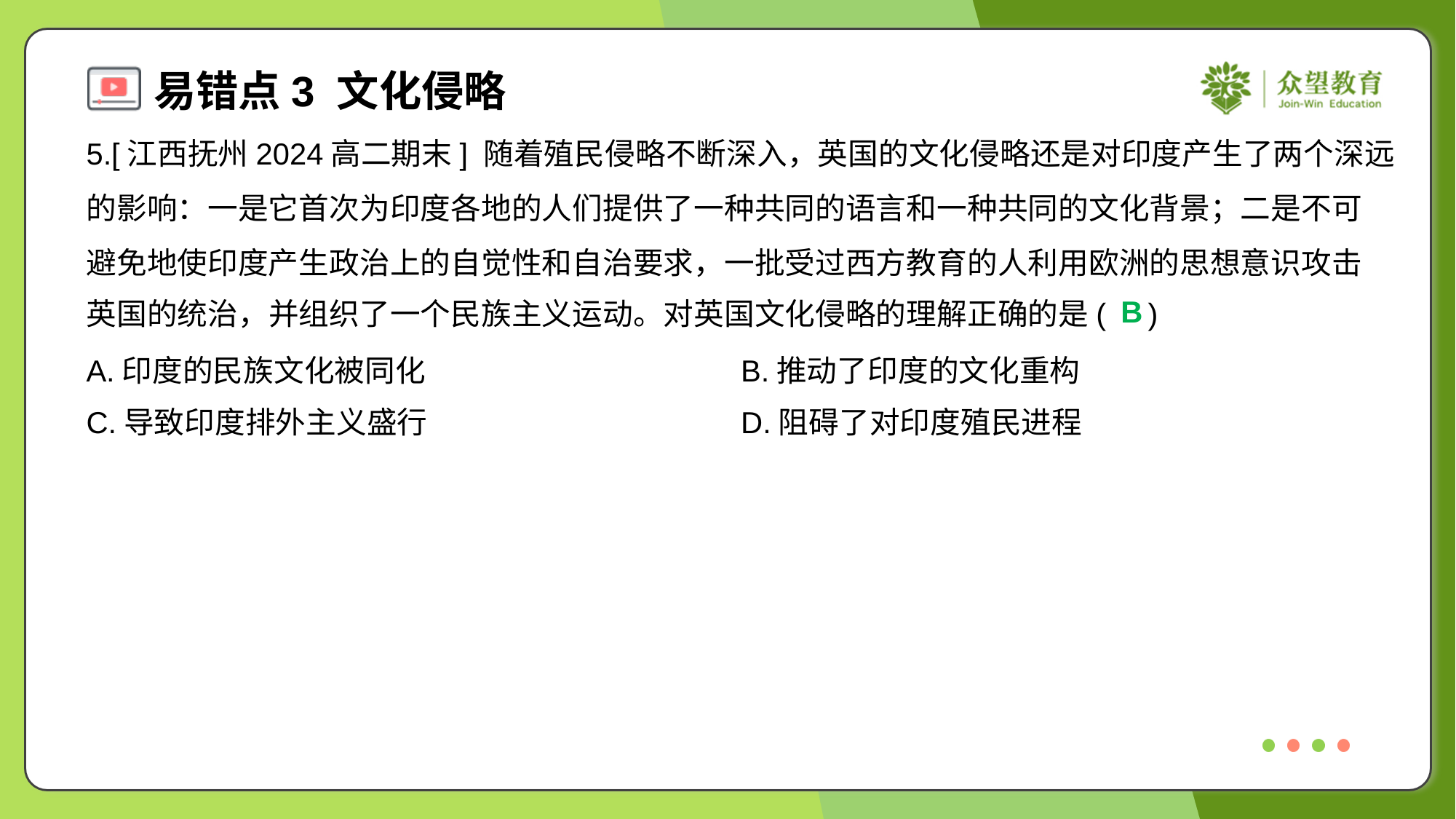

5.[江西抚州2024高二期末] 随着殖民侵略不断深入，英国的文化侵略还是对印度产生了两个深远
的影响：一是它首次为印度各地的人们提供了一种共同的语言和一种共同的文化背景；二是不可
避免地使印度产生政治上的自觉性和自治要求，一批受过西方教育的人利用欧洲的思想意识攻击
英国的统治，并组织了一个民族主义运动。对英国文化侵略的理解正确的是(     )
B
A.印度的民族文化被同化	B.推动了印度的文化重构
C.导致印度排外主义盛行	D.阻碍了对印度殖民进程